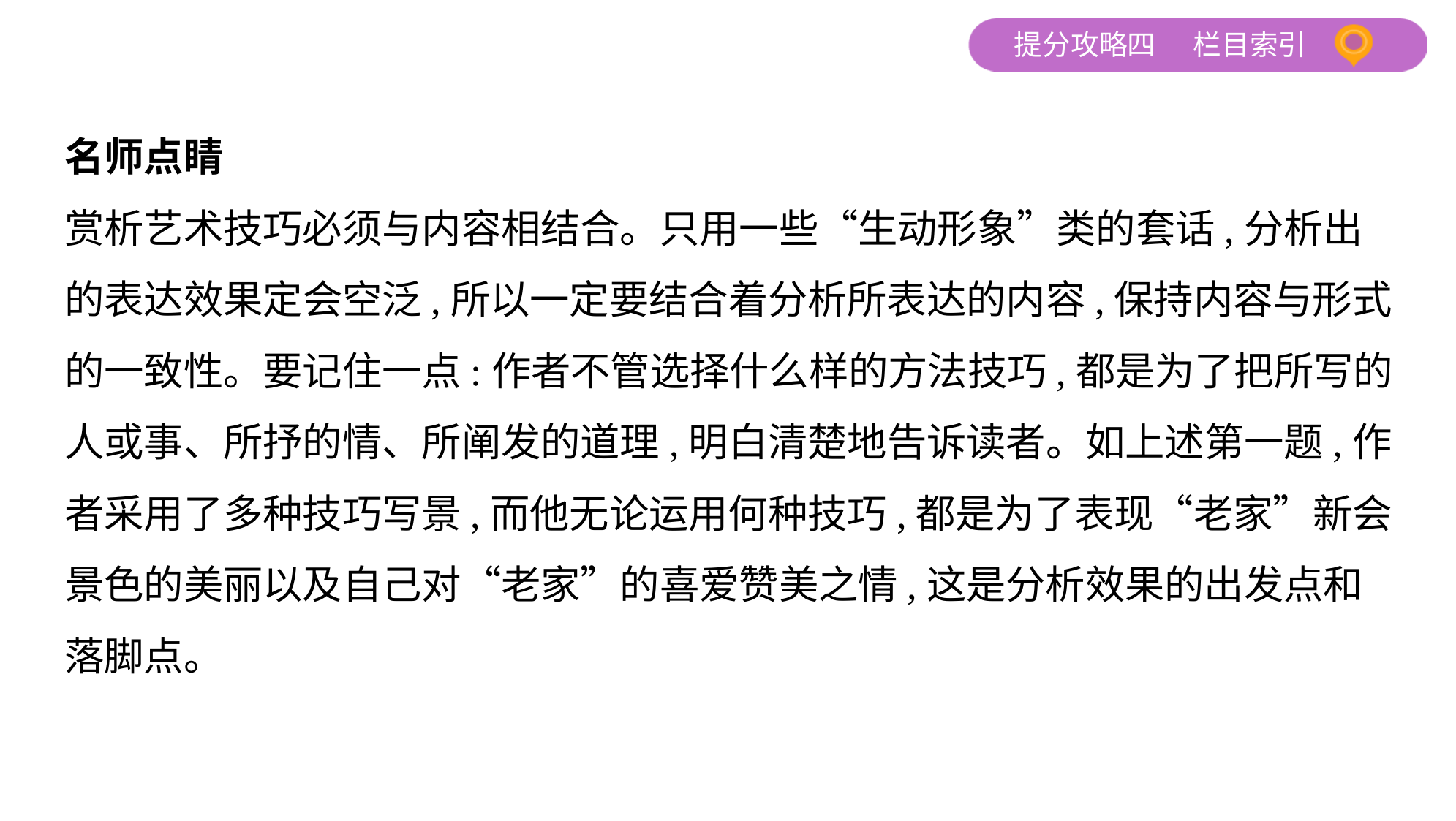

名师点睛
赏析艺术技巧必须与内容相结合。只用一些“生动形象”类的套话,分析出
的表达效果定会空泛,所以一定要结合着分析所表达的内容,保持内容与形式
的一致性。要记住一点:作者不管选择什么样的方法技巧,都是为了把所写的
人或事、所抒的情、所阐发的道理,明白清楚地告诉读者。如上述第一题,作
者采用了多种技巧写景,而他无论运用何种技巧,都是为了表现“老家”新会
景色的美丽以及自己对“老家”的喜爱赞美之情,这是分析效果的出发点和
落脚点。